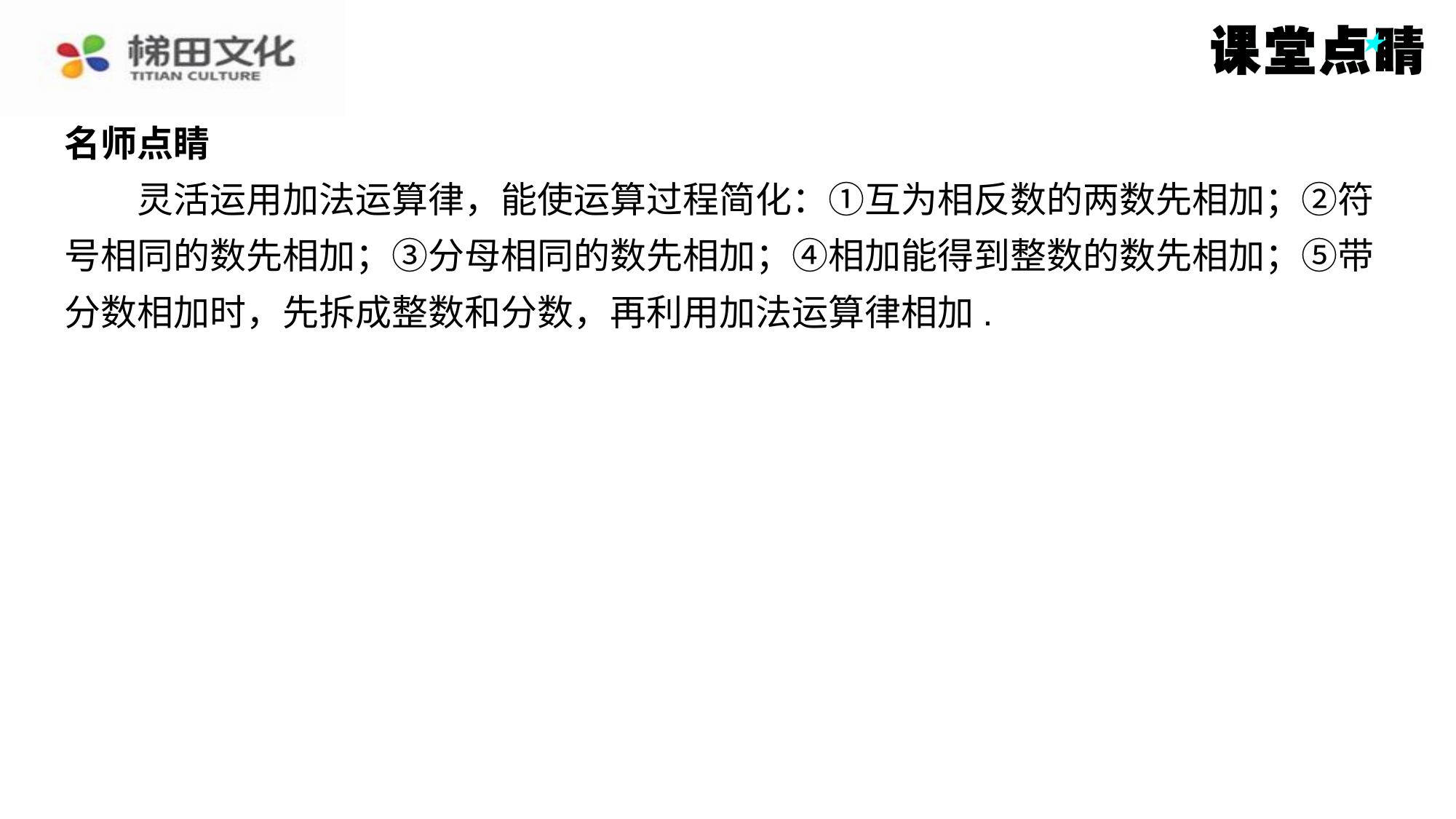

名师点睛
　　灵活运用加法运算律，能使运算过程简化：①互为相反数的两数先相加；②符
号相同的数先相加；③分母相同的数先相加；④相加能得到整数的数先相加；⑤带
分数相加时，先拆成整数和分数，再利用加法运算律相加.